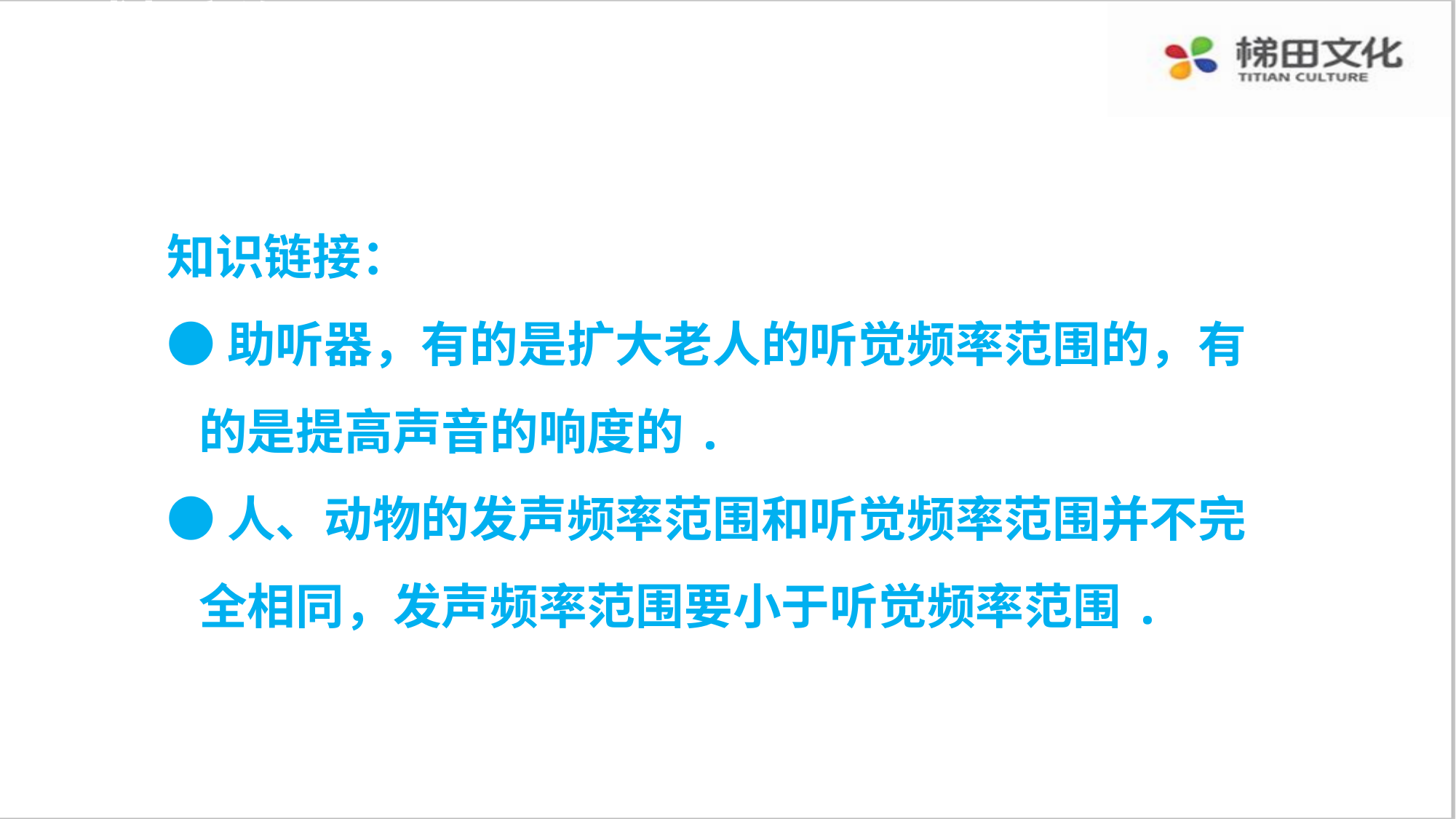

感悟新知
知识链接：
●助听器，有的是扩大老人的听觉频率范围的，有的是提高声音的响度的.
●人、动物的发声频率范围和听觉频率范围并不完全相同，发声频率范围要小于听觉频率范围.